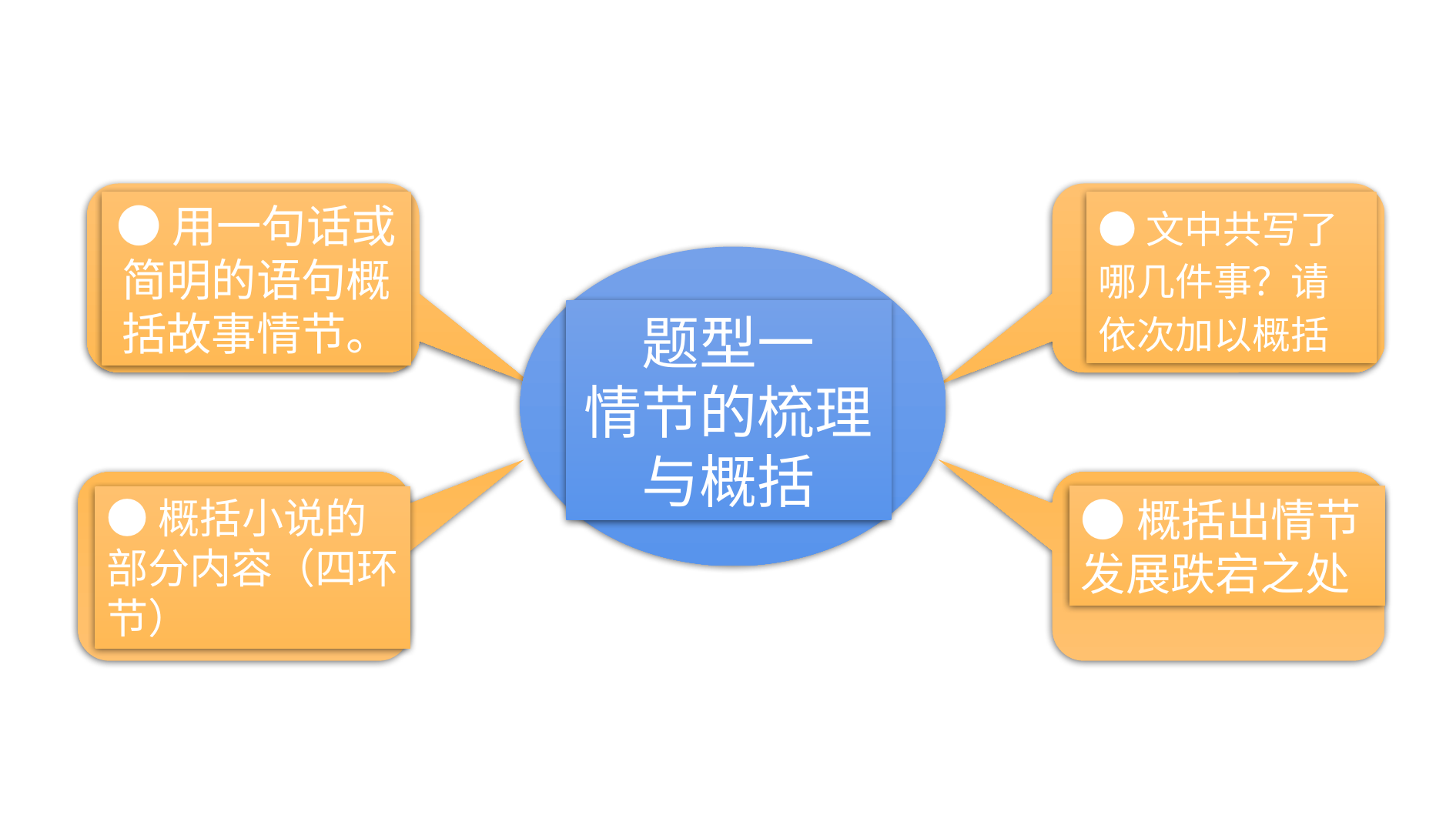

●用一句话或简明的语句概括故事情节。

●文中共写了哪几件事？请依次加以概括

题型一
情节的梳理与概括

●概括小说的部分内容（四环节）

●概括出情节发展跌宕之处